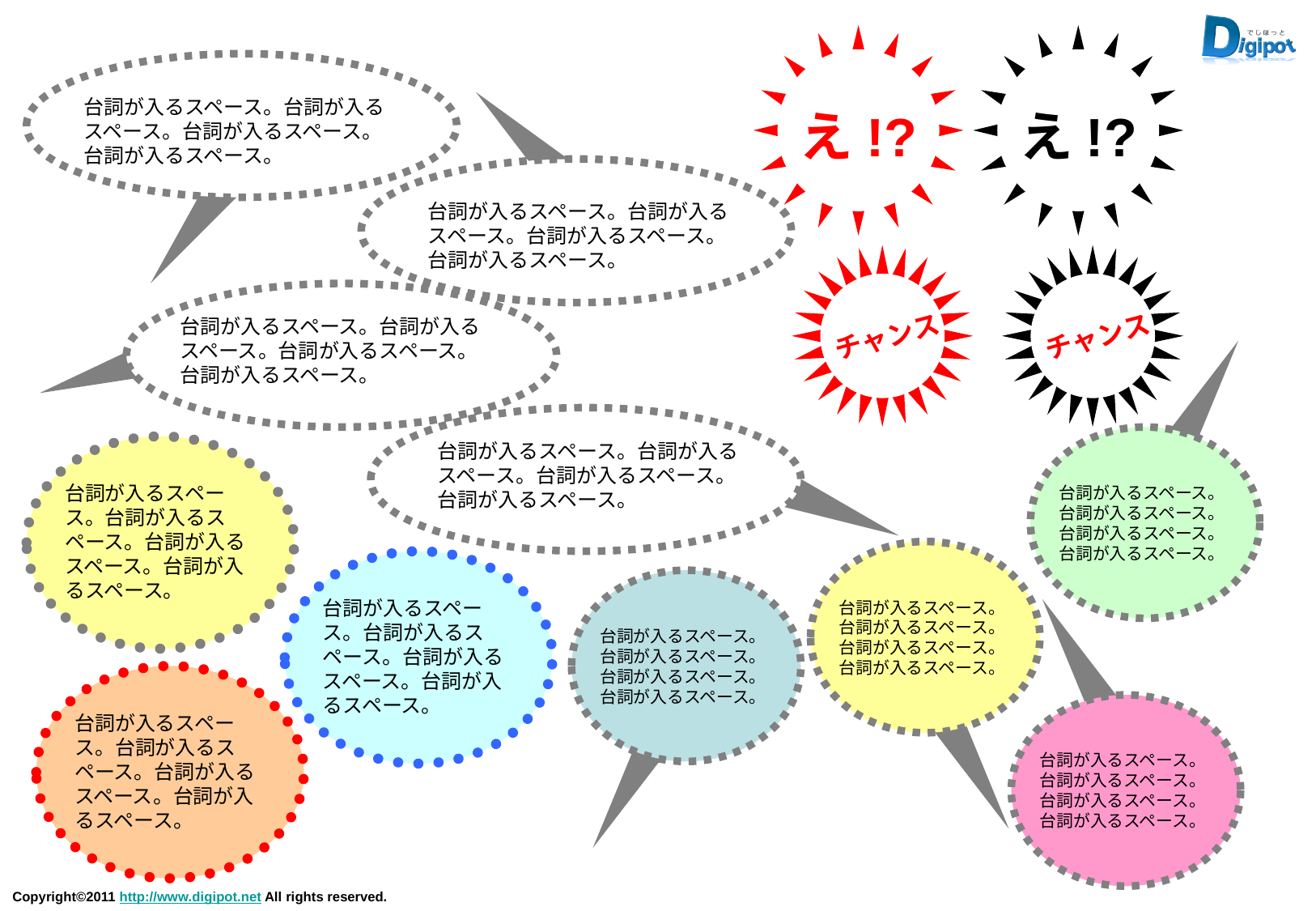

台詞が入るスペース。台詞が入るスペース。台詞が入るスペース。台詞が入るスペース。
え!?
え!?

台詞が入るスペース。台詞が入るスペース。台詞が入るスペース。台詞が入るスペース。

台詞が入るスペース。台詞が入るスペース。台詞が入るスペース。台詞が入るスペース。
チャンス
チャンス

台詞が入るスペース。台詞が入るスペース。台詞が入るスペース。台詞が入るスペース。

台詞が入るスペース。台詞が入るスペース。台詞が入るスペース。台詞が入るスペース。
台詞が入るスペース。台詞が入るスペース。台詞が入るスペース。台詞が入るスペース。

台詞が入るスペース。台詞が入るスペース。台詞が入るスペース。台詞が入るスペース。

台詞が入るスペース。台詞が入るスペース。台詞が入るスペース。台詞が入るスペース。
台詞が入るスペース。台詞が入るスペース。台詞が入るスペース。台詞が入るスペース。

台詞が入るスペース。台詞が入るスペース。台詞が入るスペース。台詞が入るスペース。
台詞が入るスペース。台詞が入るスペース。台詞が入るスペース。台詞が入るスペース。